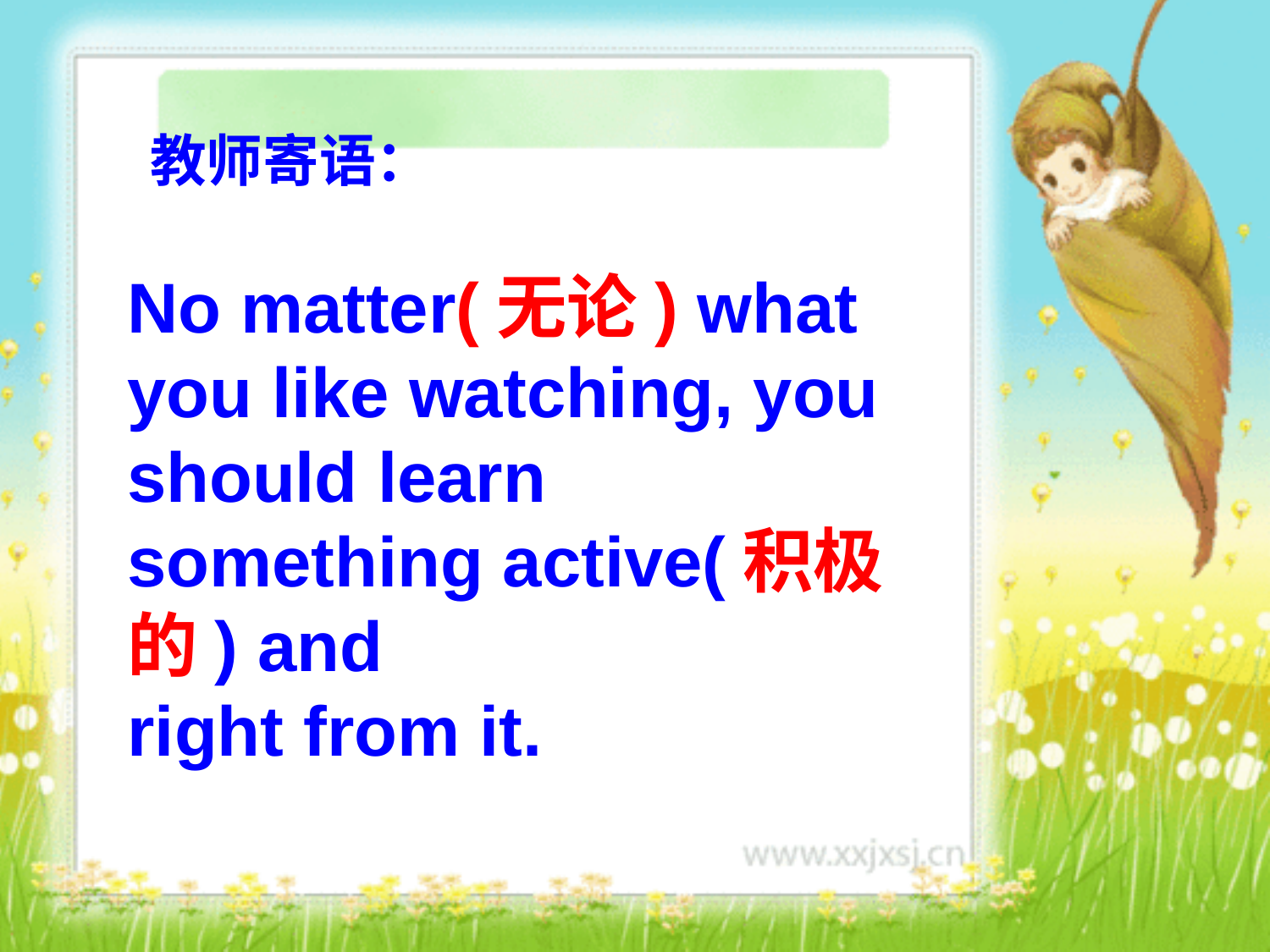

教师寄语：
No matter(无论) what you like watching, you should learn
something active(积极的) and
right from it.